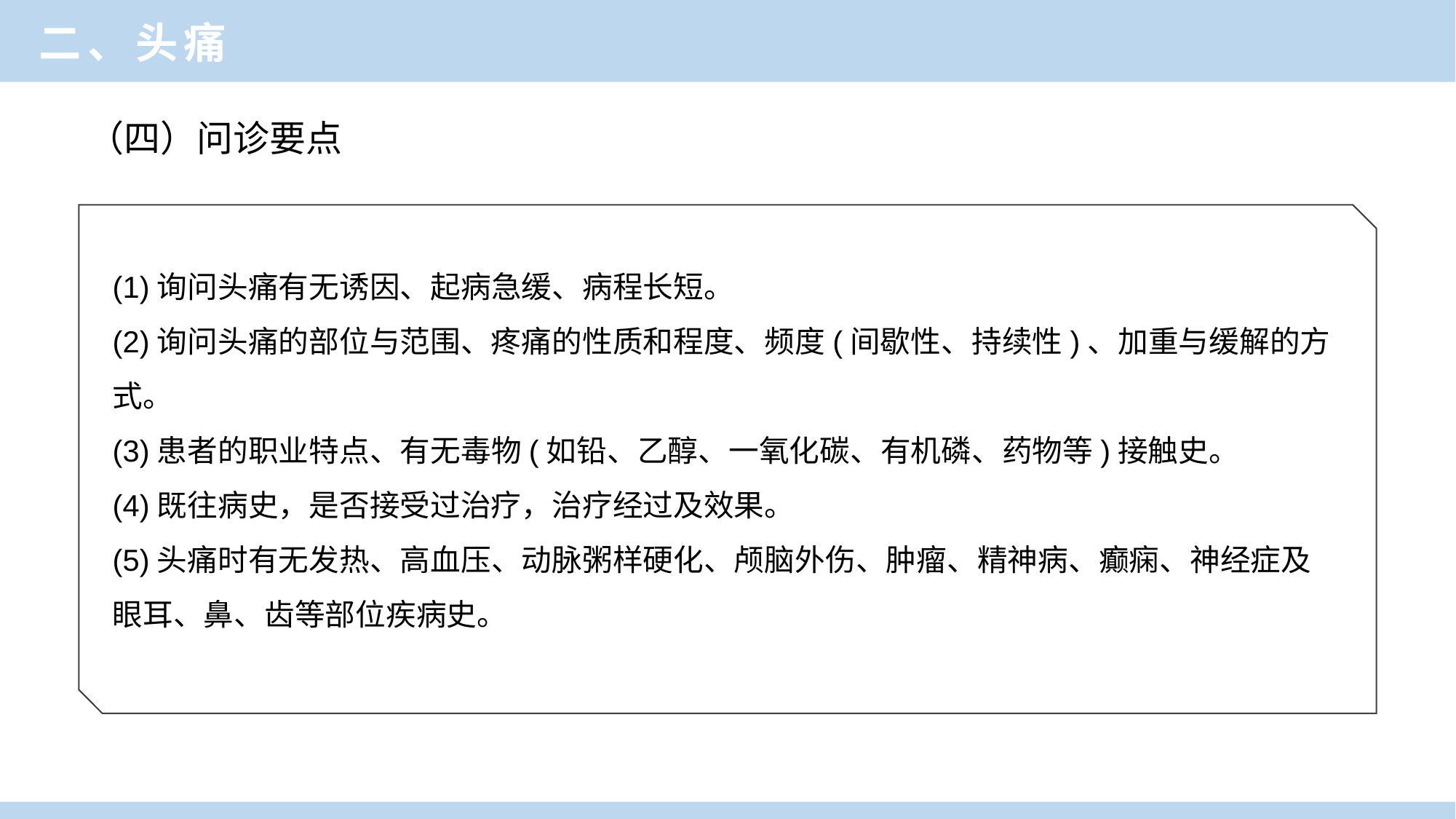

二、头痛
（四）问诊要点

(1)询问头痛有无诱因、起病急缓、病程长短。
(2)询问头痛的部位与范围、疼痛的性质和程度、频度(间歇性、持续性)、加重与缓解的方式。
(3)患者的职业特点、有无毒物(如铅、乙醇、一氧化碳、有机磷、药物等)接触史。
(4)既往病史，是否接受过治疗，治疗经过及效果。
(5)头痛时有无发热、高血压、动脉粥样硬化、颅脑外伤、肿瘤、精神病、癫痫、神经症及眼耳、鼻、齿等部位疾病史。